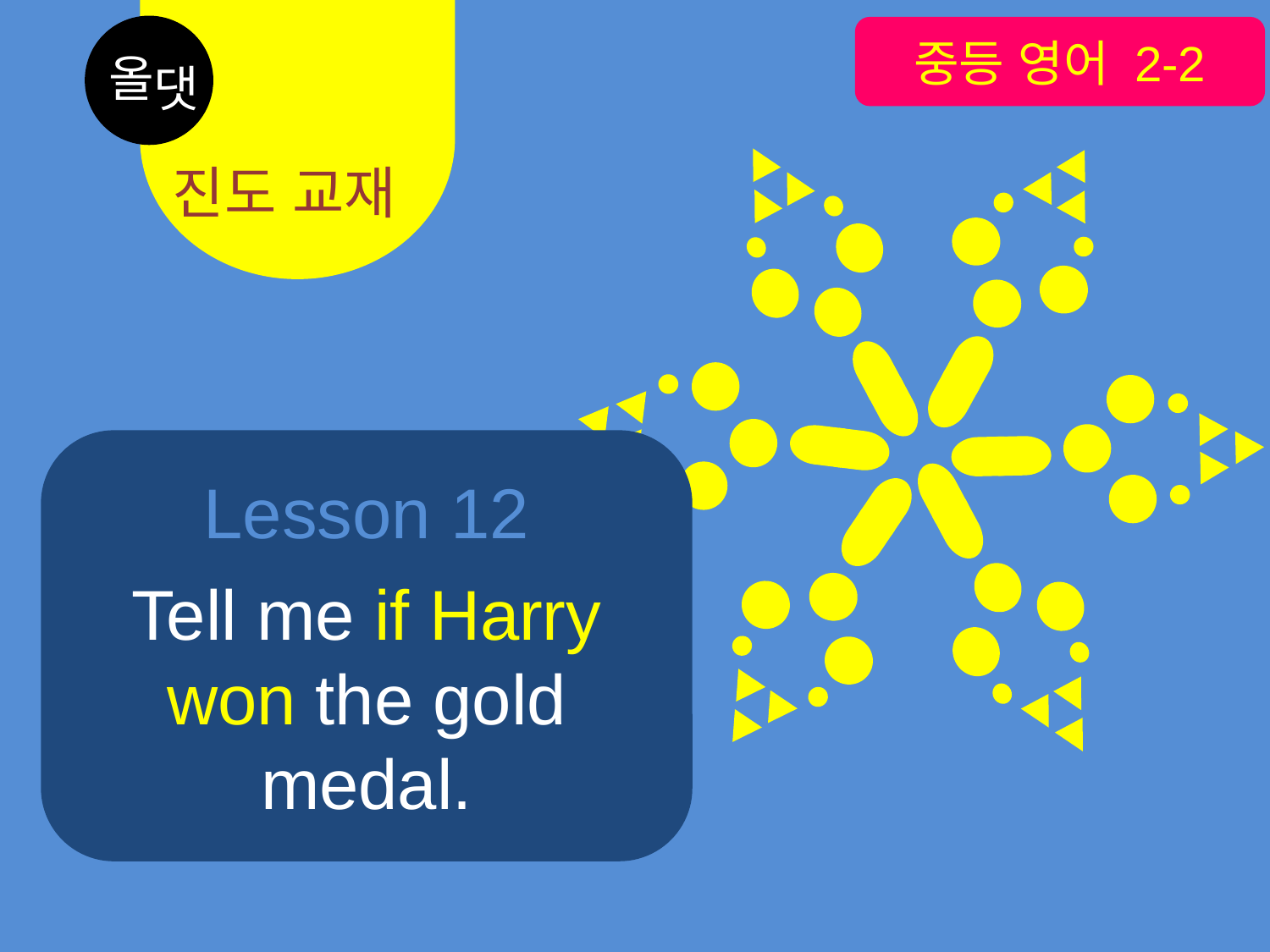

중등 영어 2-2

올
댓

진도 교재

Lesson 12

Tell me if Harry won the gold
medal.